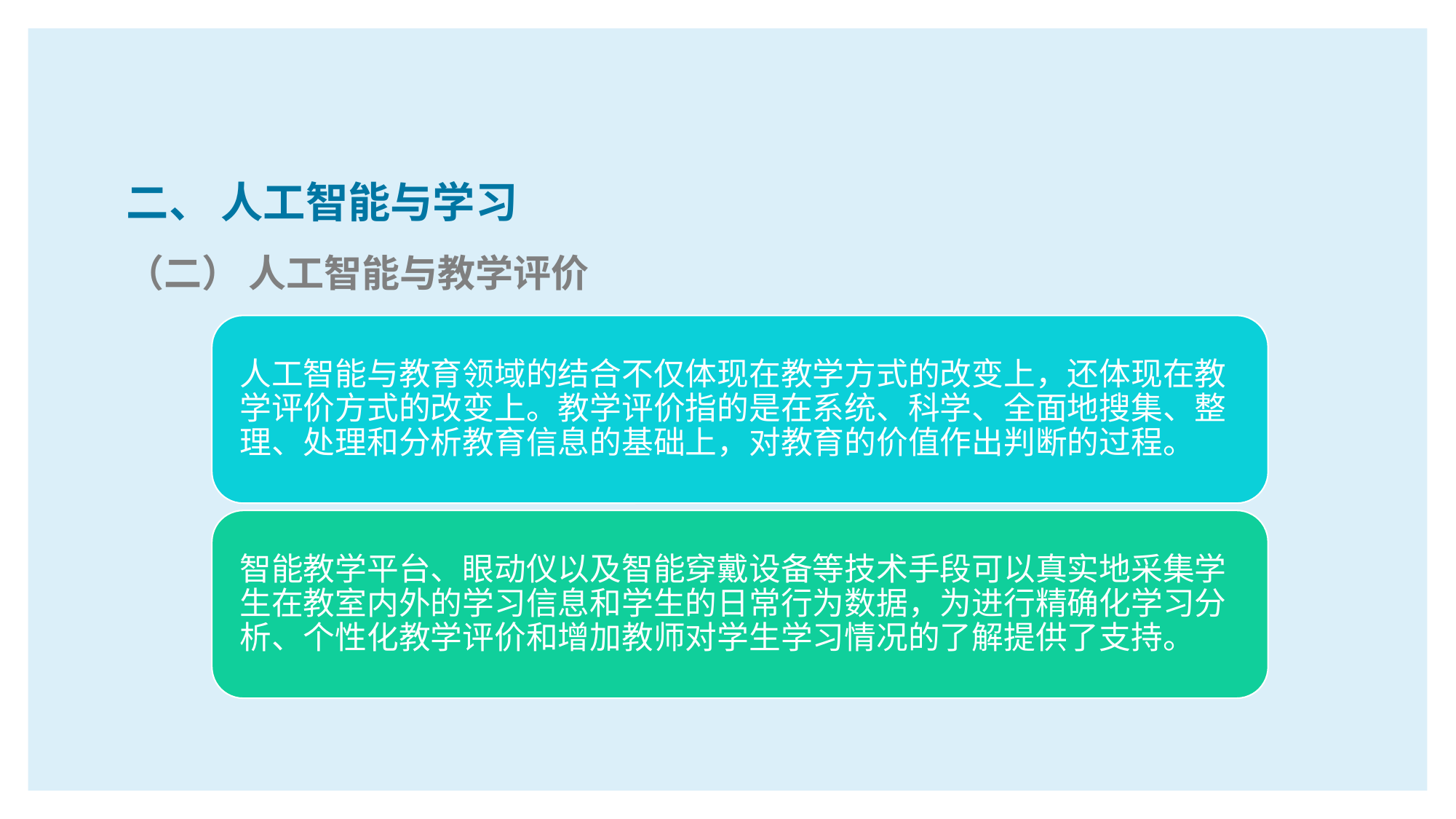

二、 人工智能与学习
（二） 人工智能与教学评价
人工智能与教育领域的结合不仅体现在教学方式的改变上，还体现在教学评价方式的改变上。教学评价指的是在系统、科学、全面地搜集、整理、处理和分析教育信息的基础上，对教育的价值作出判断的过程。
智能教学平台、眼动仪以及智能穿戴设备等技术手段可以真实地采集学生在教室内外的学习信息和学生的日常行为数据，为进行精确化学习分析、个性化教学评价和增加教师对学生学习情况的了解提供了支持。